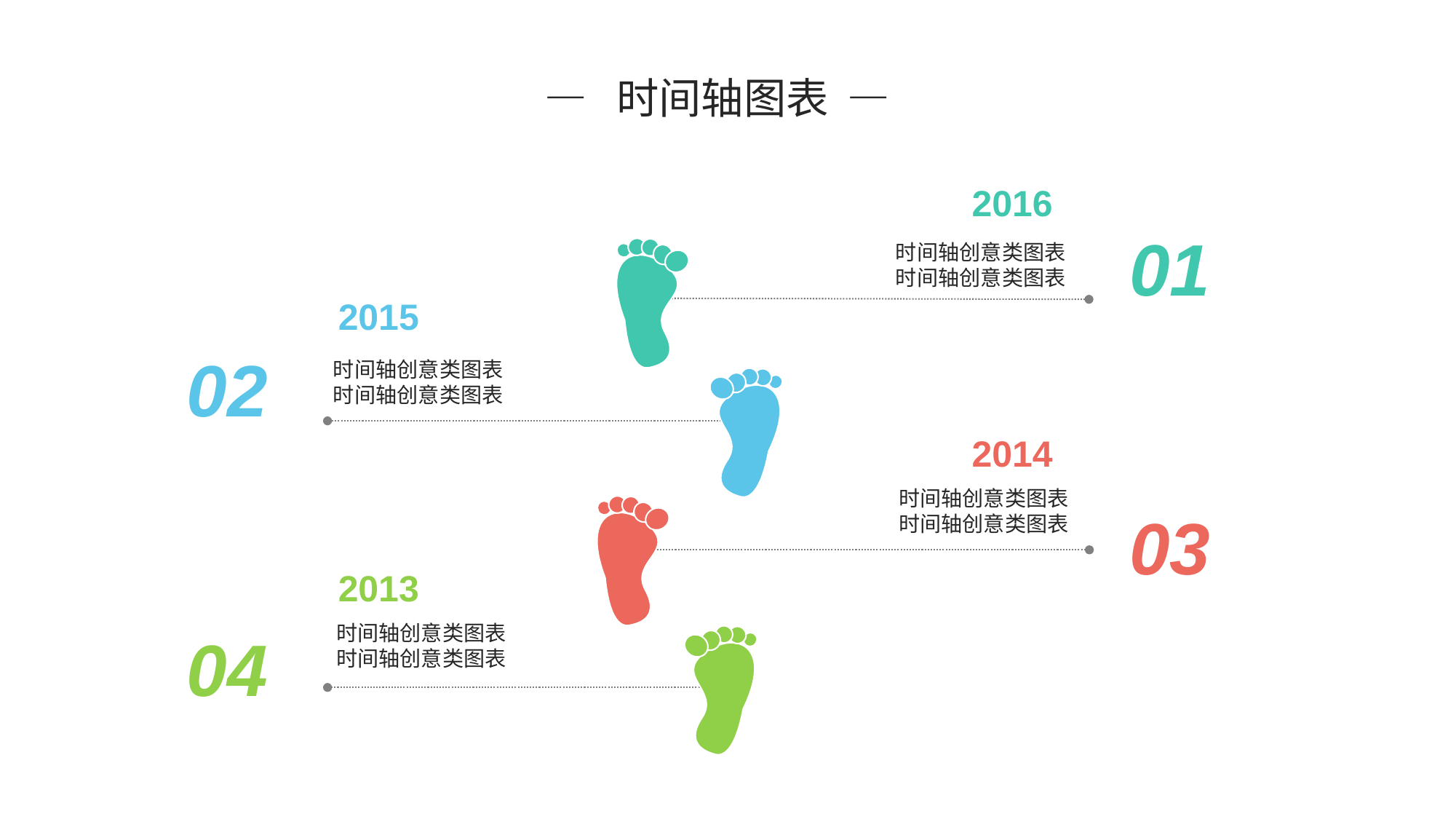

—  时间轴图表  —
2016
01
时间轴创意类图表
时间轴创意类图表

2015
02
时间轴创意类图表
时间轴创意类图表

2014
时间轴创意类图表
时间轴创意类图表

03
2013
时间轴创意类图表
时间轴创意类图表
04